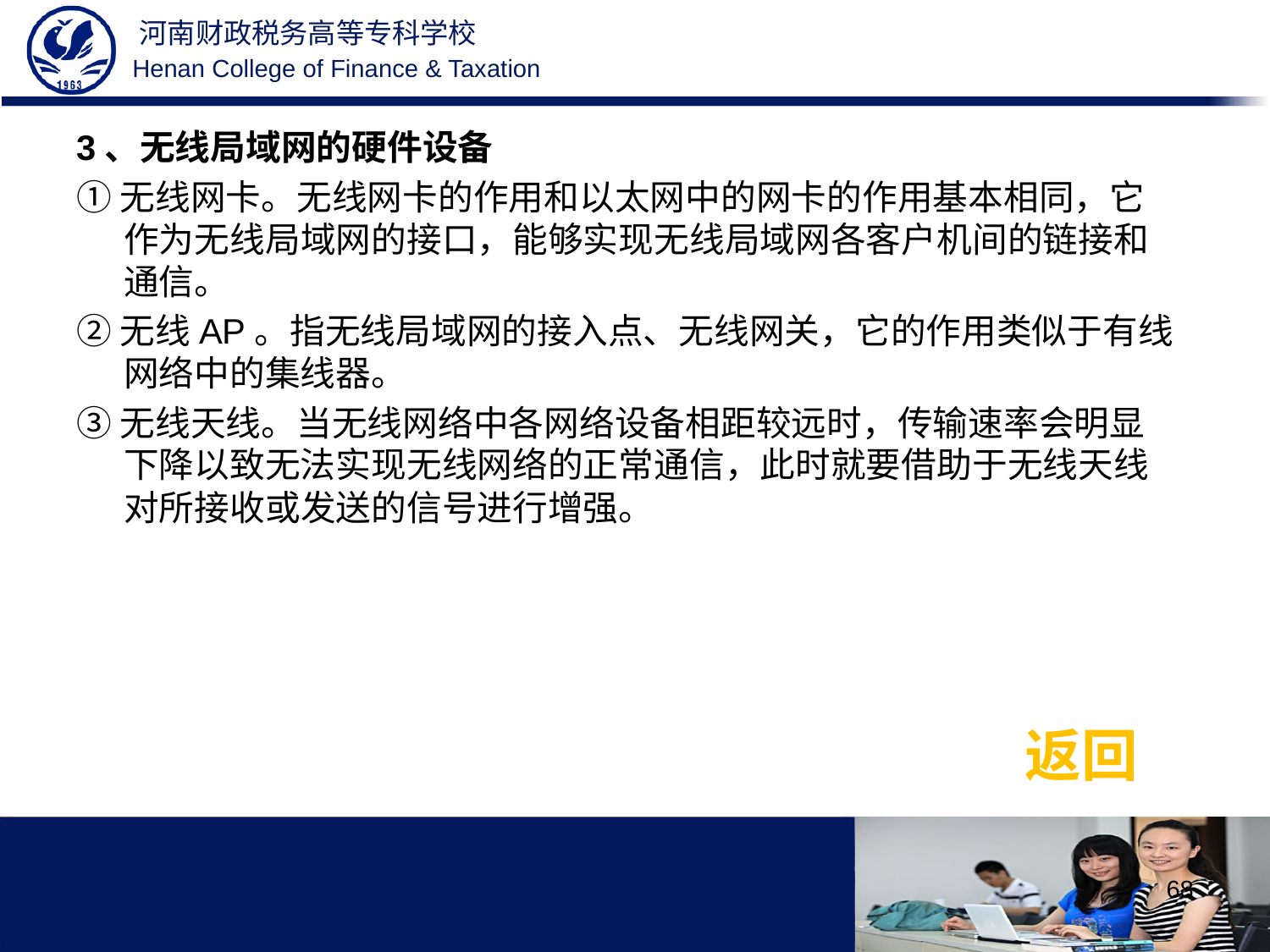

3、无线局域网的硬件设备
①无线网卡。无线网卡的作用和以太网中的网卡的作用基本相同，它作为无线局域网的接口，能够实现无线局域网各客户机间的链接和通信。
②无线AP。指无线局域网的接入点、无线网关，它的作用类似于有线网络中的集线器。
③无线天线。当无线网络中各网络设备相距较远时，传输速率会明显下降以致无法实现无线网络的正常通信，此时就要借助于无线天线对所接收或发送的信号进行增强。

返回
68